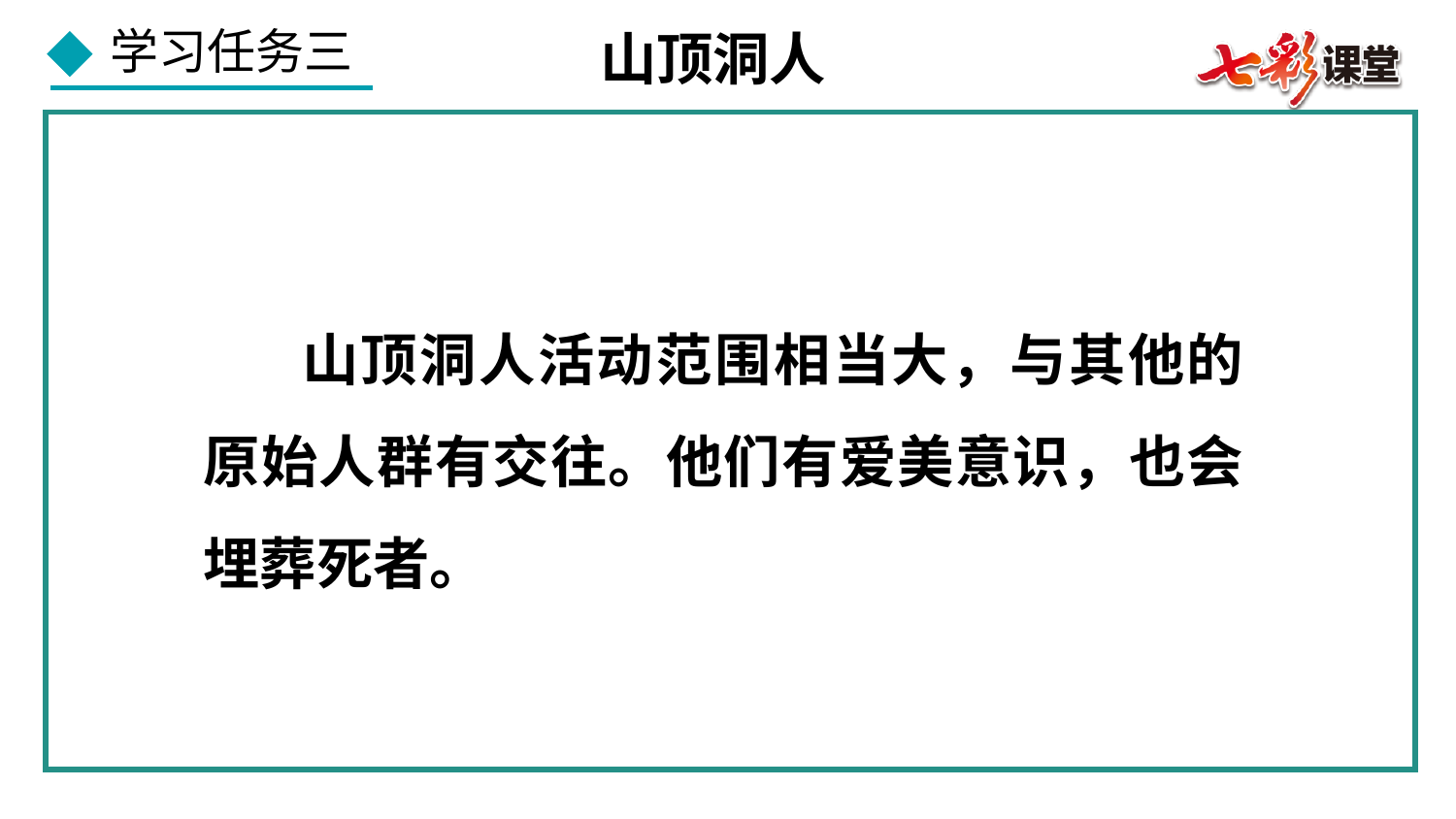

山顶洞人
山顶洞人活动范围相当大，与其他的原始人群有交往。他们有爱美意识，也会埋葬死者。